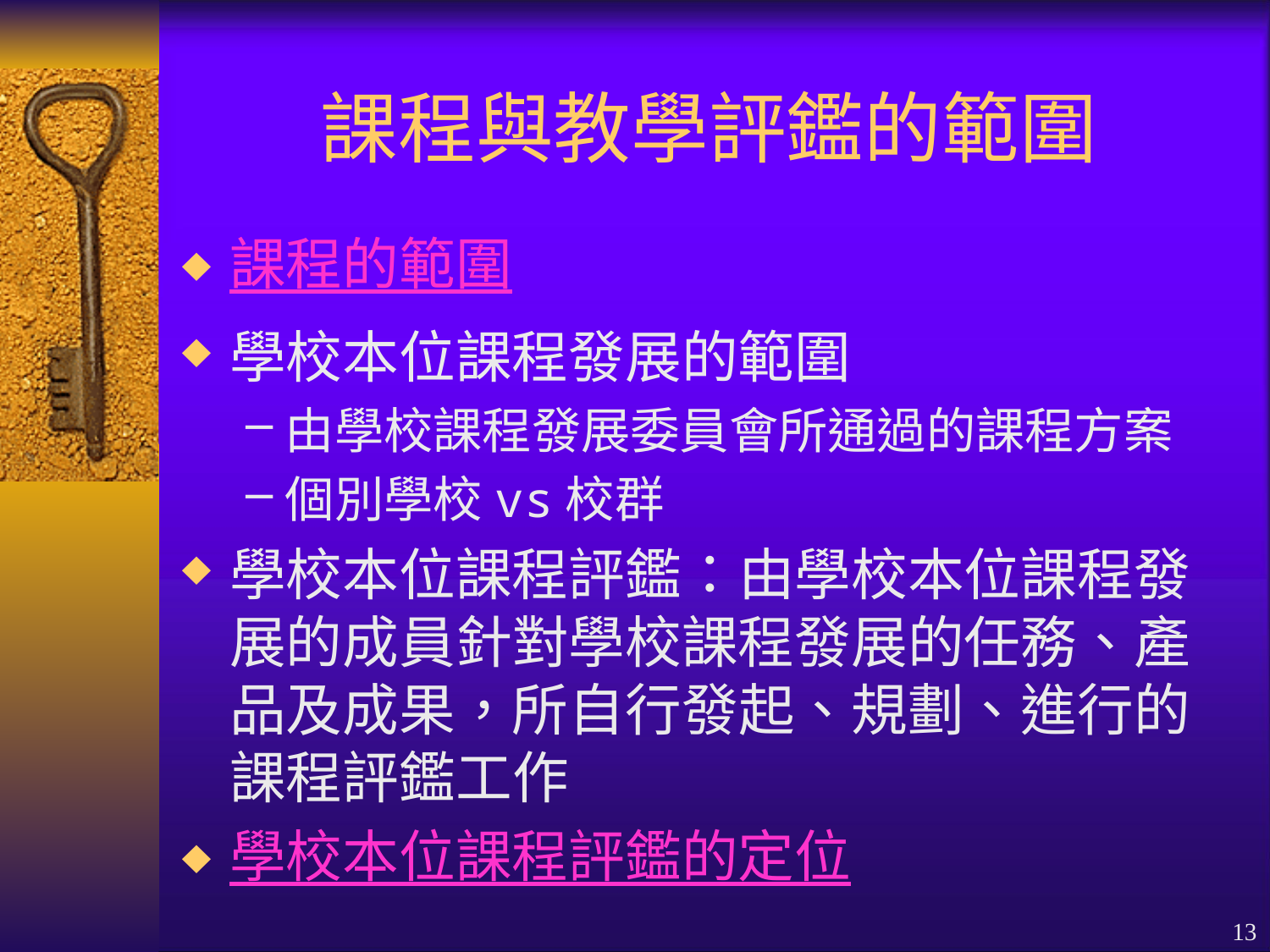

# 課程與教學評鑑的範圍
課程的範圍
學校本位課程發展的範圍
由學校課程發展委員會所通過的課程方案
個別學校vs校群
學校本位課程評鑑：由學校本位課程發展的成員針對學校課程發展的任務、產品及成果，所自行發起、規劃、進行的課程評鑑工作
學校本位課程評鑑的定位
13